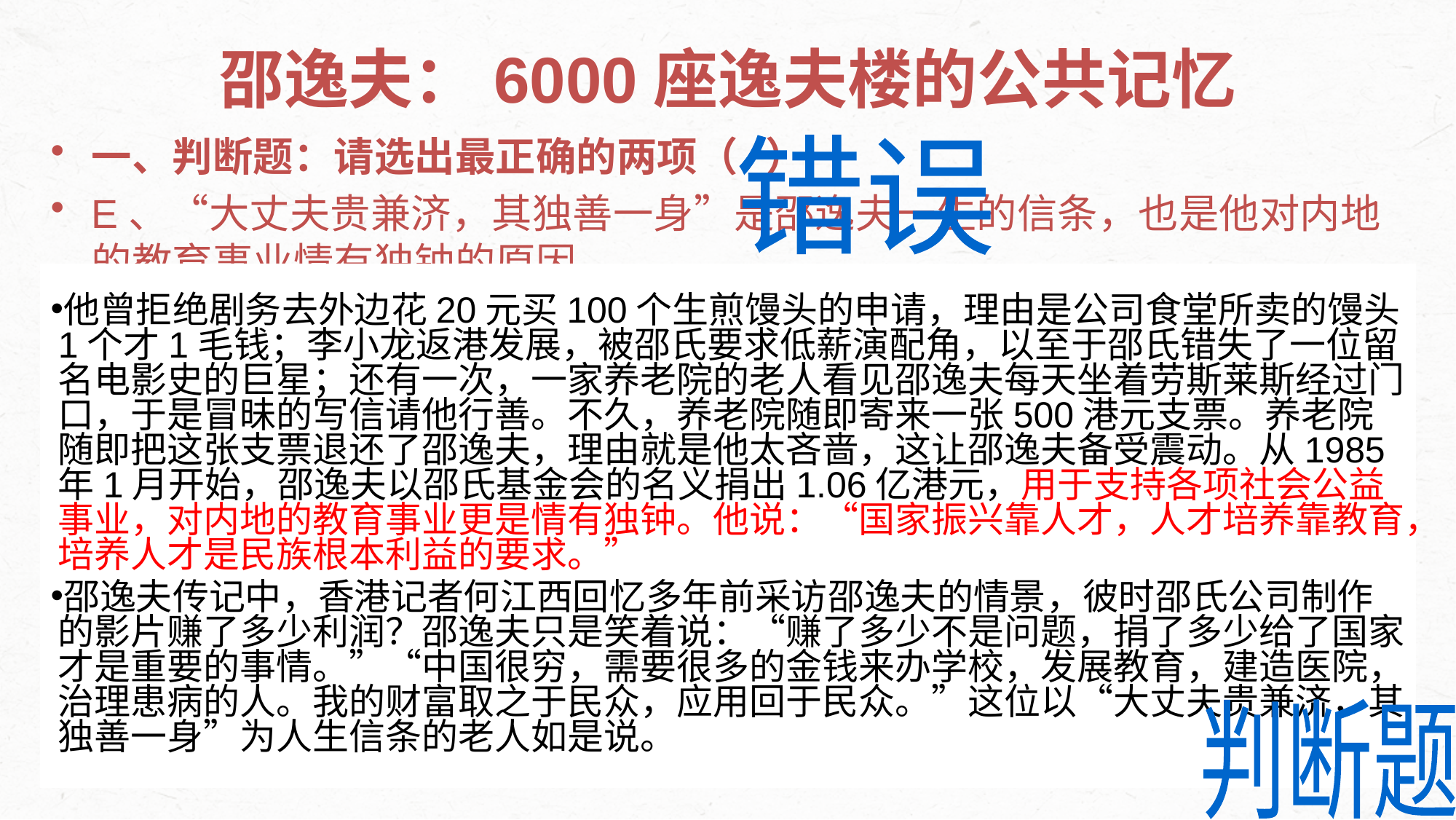

# 邵逸夫：6000座逸夫楼的公共记忆
一、判断题：请选出最正确的两项（   ）
E、“大丈夫贵兼济，其独善一身”是邵逸夫一生的信条，也是他对内地的教育事业情有独钟的原因。
F、本文多处引用了其他人的话来表明邵逸夫从事慈善的带来社会意义，从侧面衬托了邵逸夫精神的高尚，增强了文章的真实性。
G、文章运用欲扬先抑的写法，通过多种表现人物的方法，高度评价了邵逸夫在慈善事业上的贡献。
错误
他曾拒绝剧务去外边花20元买100个生煎馒头的申请，理由是公司食堂所卖的馒头1个才1毛钱；李小龙返港发展，被邵氏要求低薪演配角，以至于邵氏错失了一位留名电影史的巨星；还有一次，一家养老院的老人看见邵逸夫每天坐着劳斯莱斯经过门口，于是冒昧的写信请他行善。不久，养老院随即寄来一张500港元支票。养老院随即把这张支票退还了邵逸夫，理由就是他太吝啬，这让邵逸夫备受震动。从1985年1月开始，邵逸夫以邵氏基金会的名义捐出1.06亿港元，用于支持各项社会公益事业，对内地的教育事业更是情有独钟。他说：“国家振兴靠人才，人才培养靠教育，培养人才是民族根本利益的要求。”
邵逸夫传记中，香港记者何江西回忆多年前采访邵逸夫的情景，彼时邵氏公司制作的影片赚了多少利润？邵逸夫只是笑着说：“赚了多少不是问题，捐了多少给了国家才是重要的事情。”“中国很穷，需要很多的金钱来办学校，发展教育，建造医院，治理患病的人。我的财富取之于民众，应用回于民众。”这位以“大丈夫贵兼济，其独善一身”为人生信条的老人如是说。
判断题